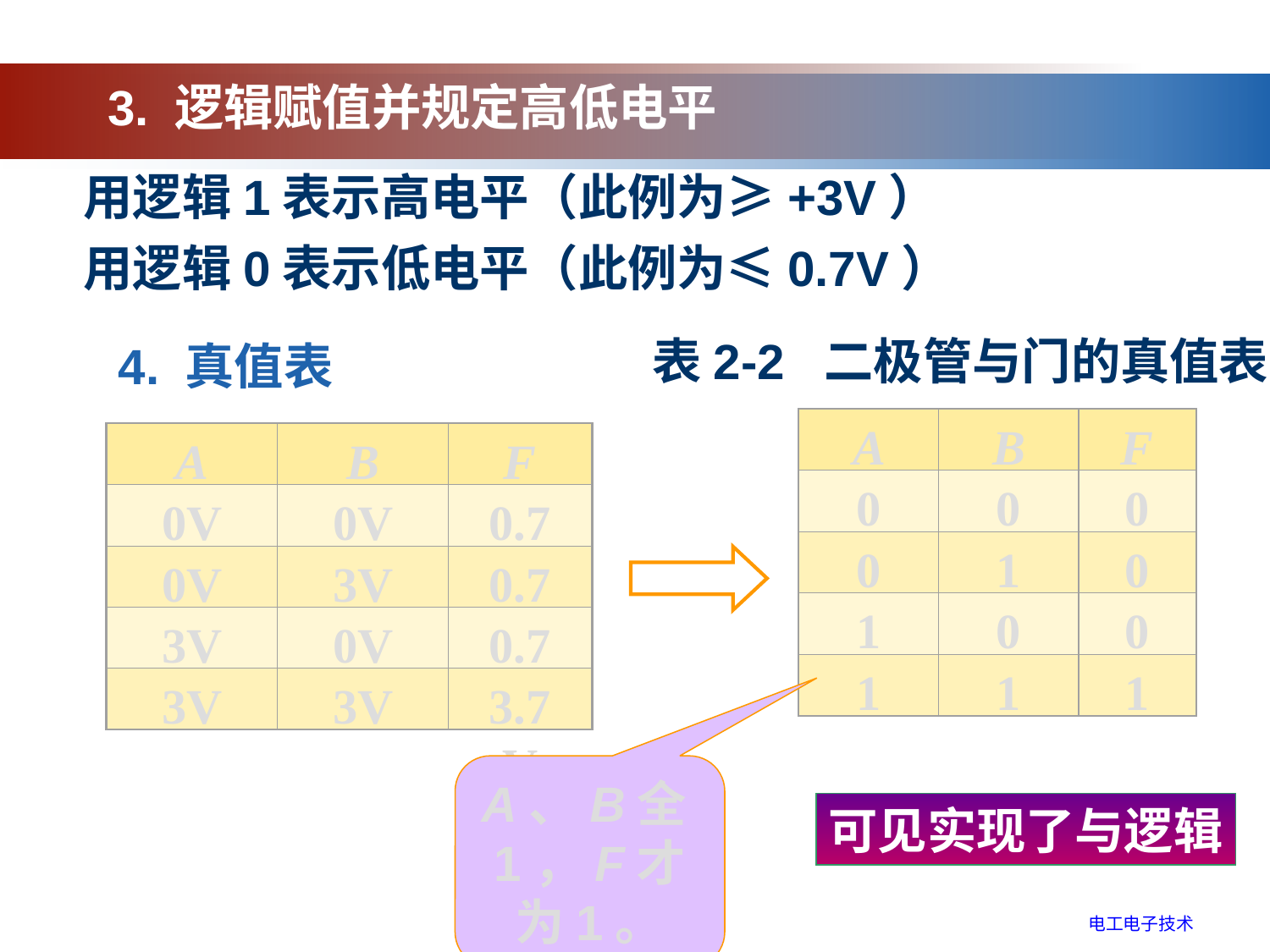

3. 逻辑赋值并规定高低电平
用逻辑1表示高电平（此例为≥+3V）
用逻辑0表示低电平（此例为≤0.7V）
4. 真值表
表2-2  二极管与门的真值表

A

B

F

0

0

0

0

1

0

1

0

0

1

1

1

A、B全1，F才为1。

A

B

F

0V

0V

0.7V

0V

3V

0.7V

3V

0V

0.7V

3V

3V

3.7V

可见实现了与逻辑
电工电子技术
51